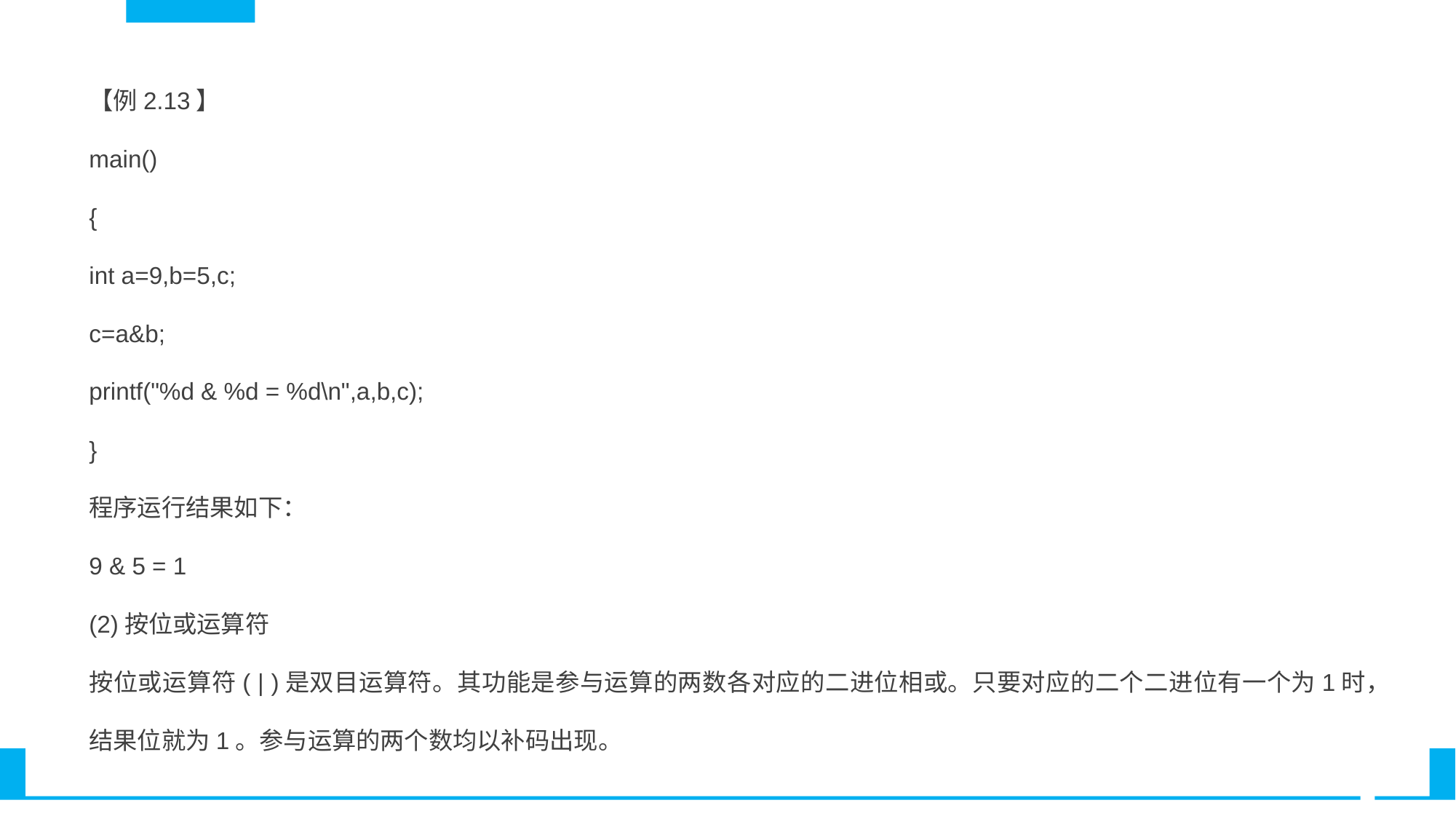

【例2.13】
main()
{
int a=9,b=5,c;
c=a&b;
printf("%d & %d = %d\n",a,b,c);
}
程序运行结果如下：
9 & 5 = 1
(2)按位或运算符
按位或运算符( | )是双目运算符。其功能是参与运算的两数各对应的二进位相或。只要对应的二个二进位有一个为1时，结果位就为1。参与运算的两个数均以补码出现。